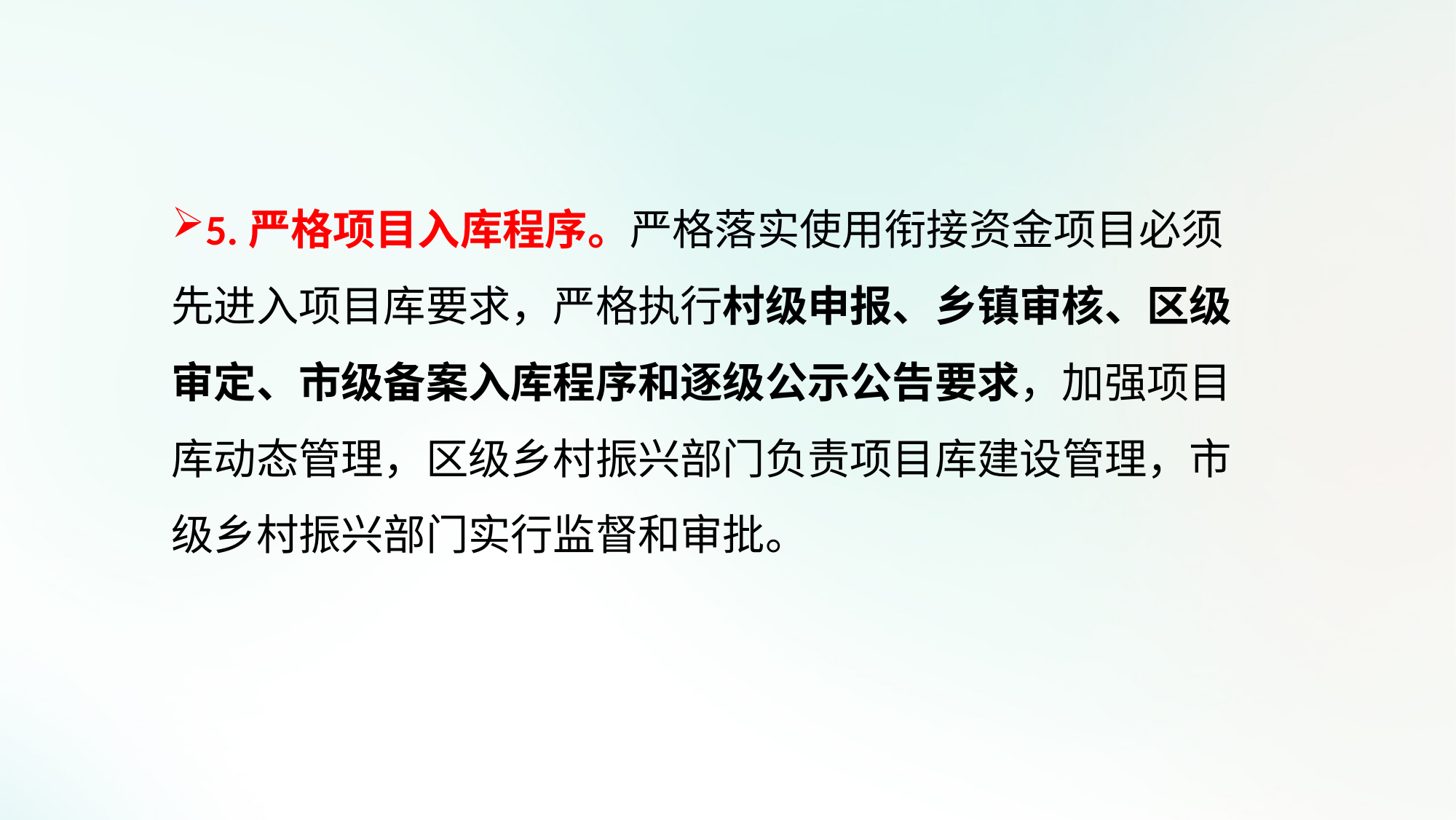

5.严格项目入库程序。严格落实使用衔接资金项目必须先进入项目库要求，严格执行村级申报、乡镇审核、区级审定、市级备案入库程序和逐级公示公告要求，加强项目库动态管理，区级乡村振兴部门负责项目库建设管理，市级乡村振兴部门实行监督和审批。